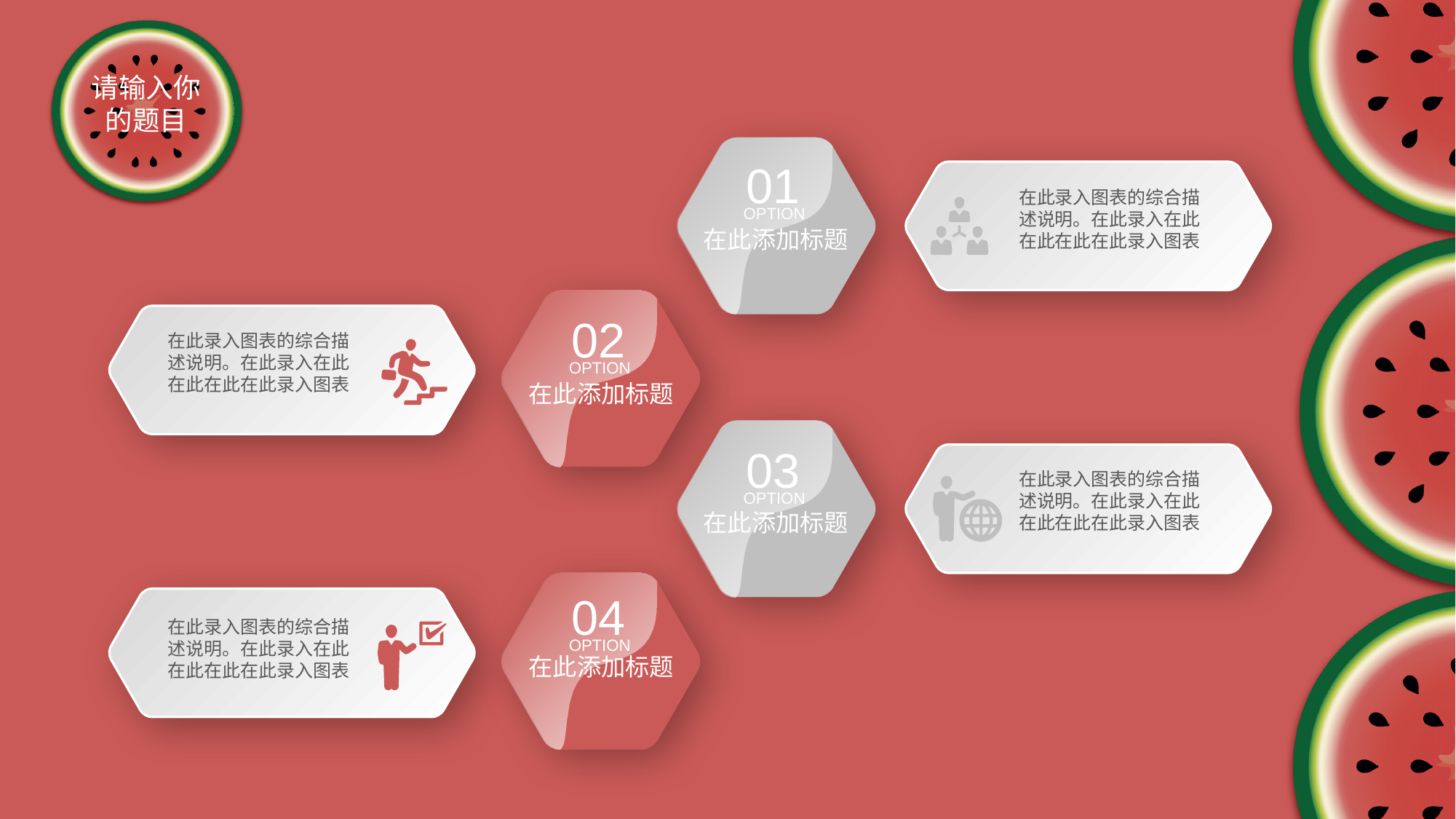

01
OPTION

在此录入图表的综合描述说明。在此录入在此在此在此在此录入图表

在此添加标题

02
OPTION

在此录入图表的综合描述说明。在此录入在此在此在此在此录入图表

在此添加标题

03
OPTION

在此录入图表的综合描述说明。在此录入在此在此在此在此录入图表

在此添加标题

04
OPTION

在此录入图表的综合描述说明。在此录入在此在此在此在此录入图表

在此添加标题